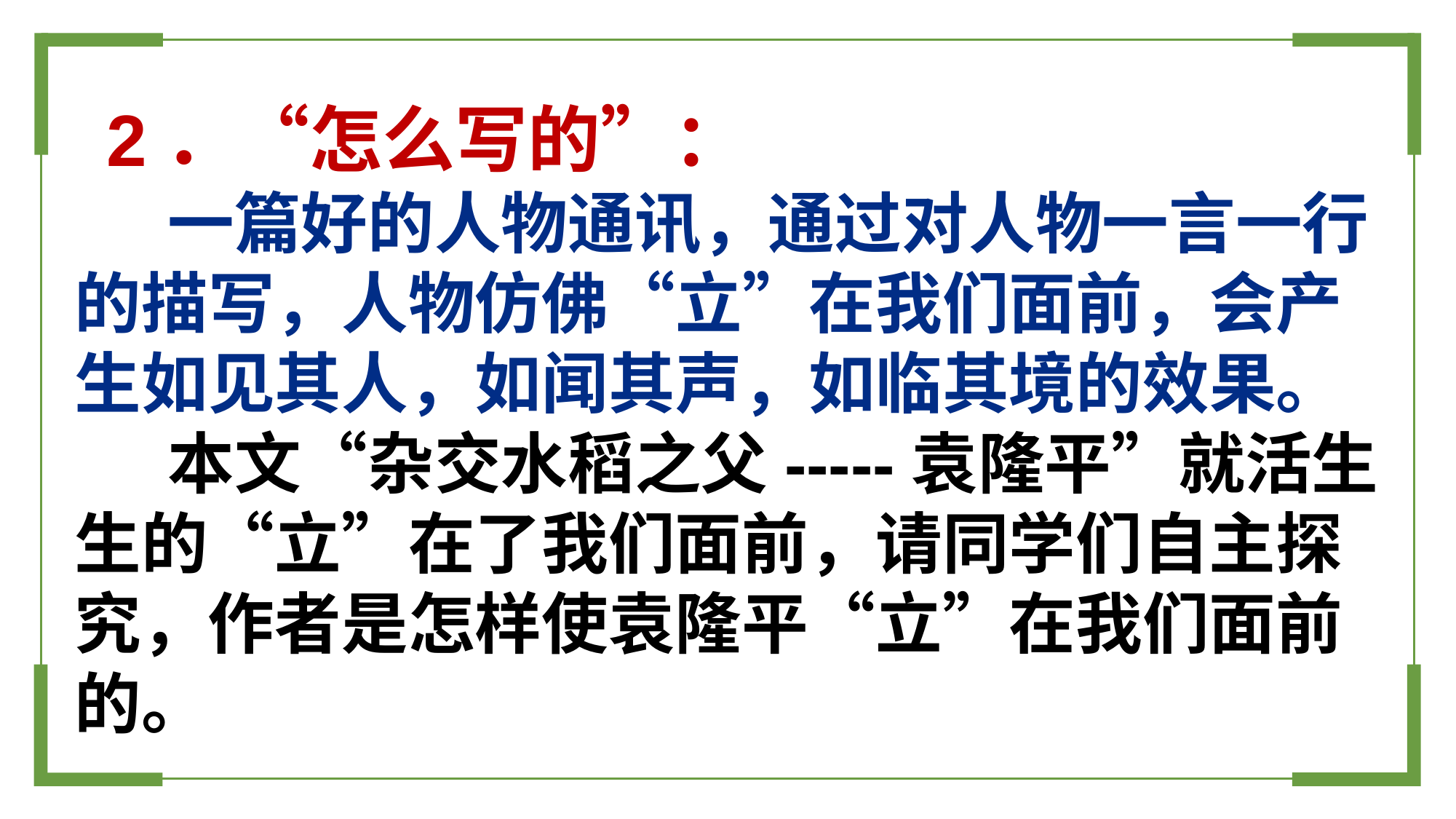

2．“怎么写的”：
   一篇好的人物通讯，通过对人物一言一行的描写，人物仿佛“立”在我们面前，会产生如见其人，如闻其声，如临其境的效果。
   本文“杂交水稻之父-----袁隆平”就活生生的“立”在了我们面前，请同学们自主探究，作者是怎样使袁隆平“立”在我们面前的。